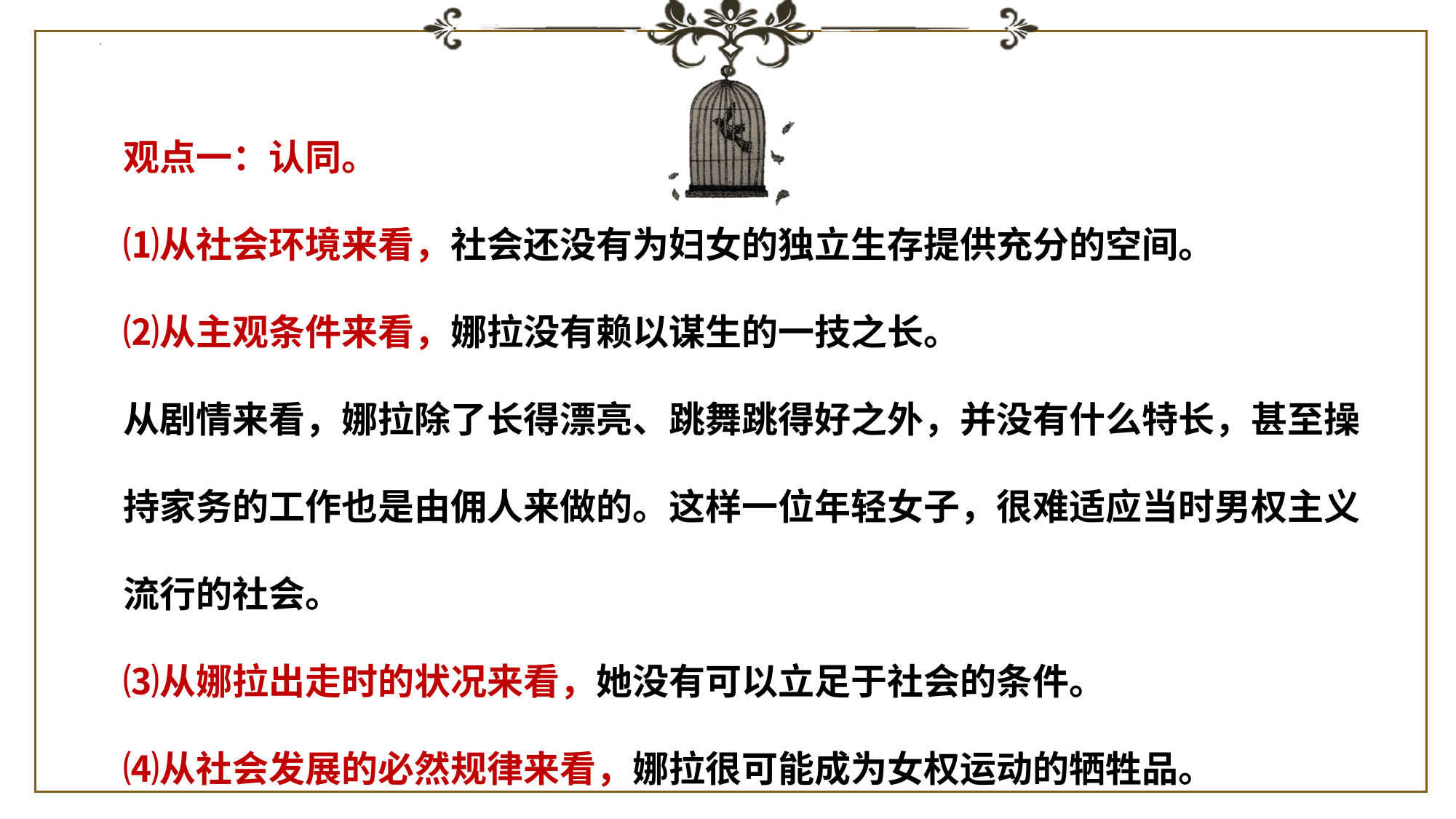

观点一：认同。
⑴从社会环境来看，社会还没有为妇女的独立生存提供充分的空间。
⑵从主观条件来看，娜拉没有赖以谋生的一技之长。
从剧情来看，娜拉除了长得漂亮、跳舞跳得好之外，并没有什么特长，甚至操持家务的工作也是由佣人来做的。这样一位年轻女子，很难适应当时男权主义流行的社会。
⑶从娜拉出走时的状况来看，她没有可以立足于社会的条件。
⑷从社会发展的必然规律来看，娜拉很可能成为女权运动的牺牲品。